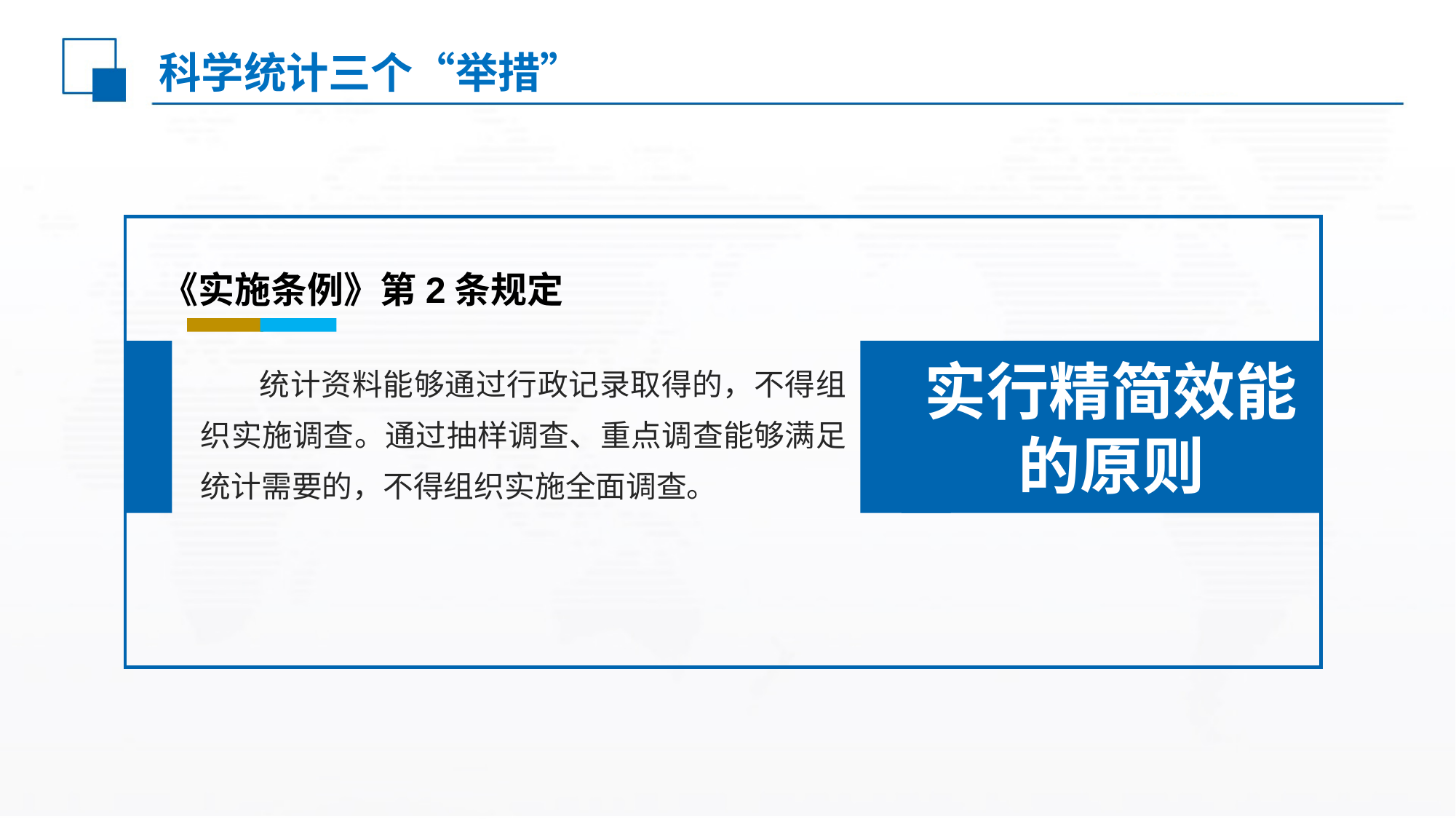

科学统计三个“举措”

《实施条例》第2条规定

       统计资料能够通过行政记录取得的，不得组织实施调查。通过抽样调查、重点调查能够满足统计需要的，不得组织实施全面调查。

实行精简效能的原则